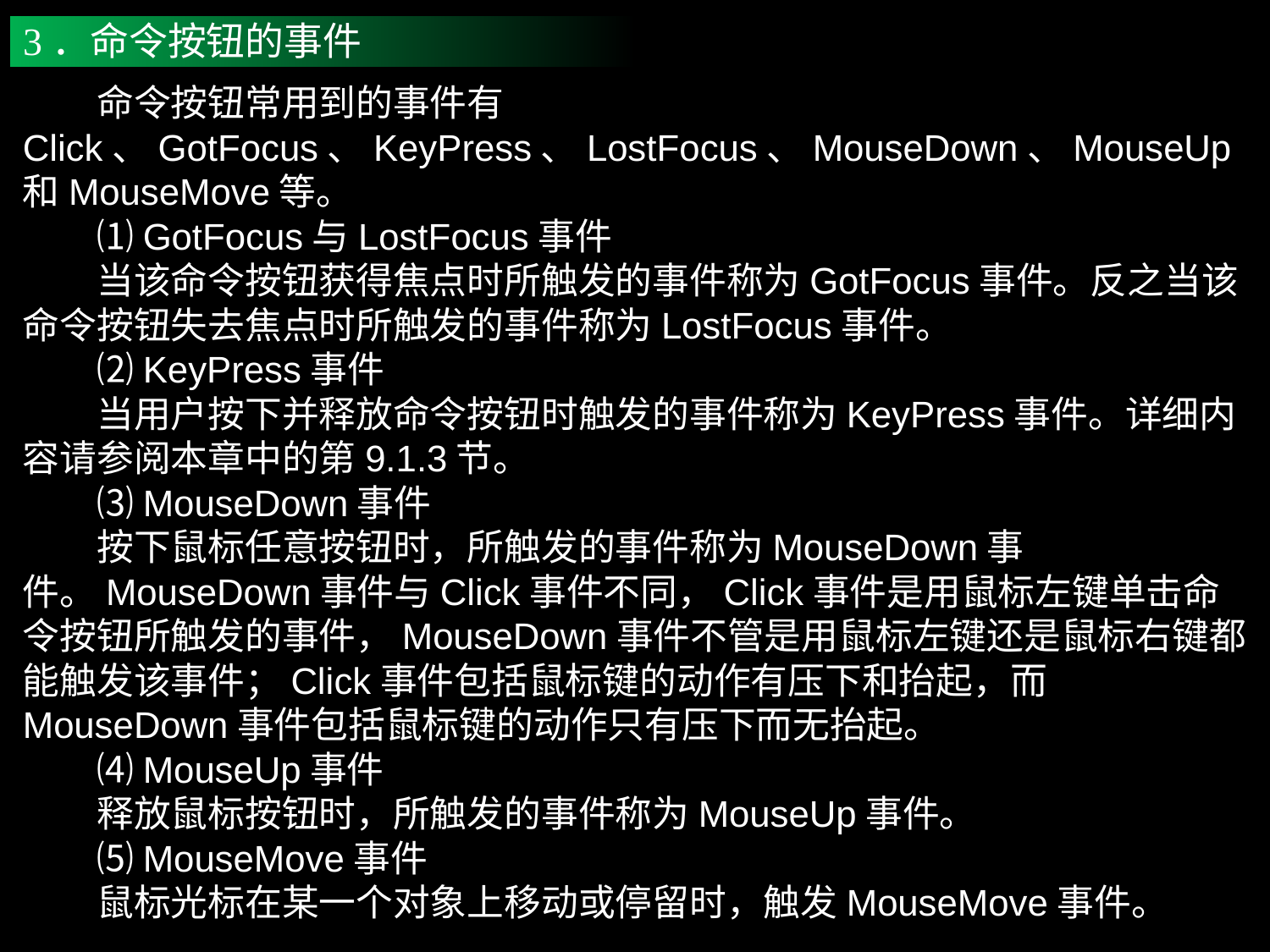

3．命令按钮的事件
　　命令按钮常用到的事件有Click、GotFocus、KeyPress、LostFocus、MouseDown、MouseUp和MouseMove等。
　　⑴GotFocus与LostFocus事件
　　当该命令按钮获得焦点时所触发的事件称为GotFocus事件。反之当该命令按钮失去焦点时所触发的事件称为LostFocus事件。
　　⑵KeyPress事件
　　当用户按下并释放命令按钮时触发的事件称为KeyPress事件。详细内容请参阅本章中的第9.1.3节。
　　⑶MouseDown事件
　　按下鼠标任意按钮时，所触发的事件称为MouseDown事件。MouseDown事件与Click事件不同，Click事件是用鼠标左键单击命令按钮所触发的事件，MouseDown事件不管是用鼠标左键还是鼠标右键都能触发该事件；Click事件包括鼠标键的动作有压下和抬起，而MouseDown事件包括鼠标键的动作只有压下而无抬起。
　　⑷MouseUp事件
　　释放鼠标按钮时，所触发的事件称为MouseUp事件。
　　⑸MouseMove事件
　　鼠标光标在某一个对象上移动或停留时，触发MouseMove事件。